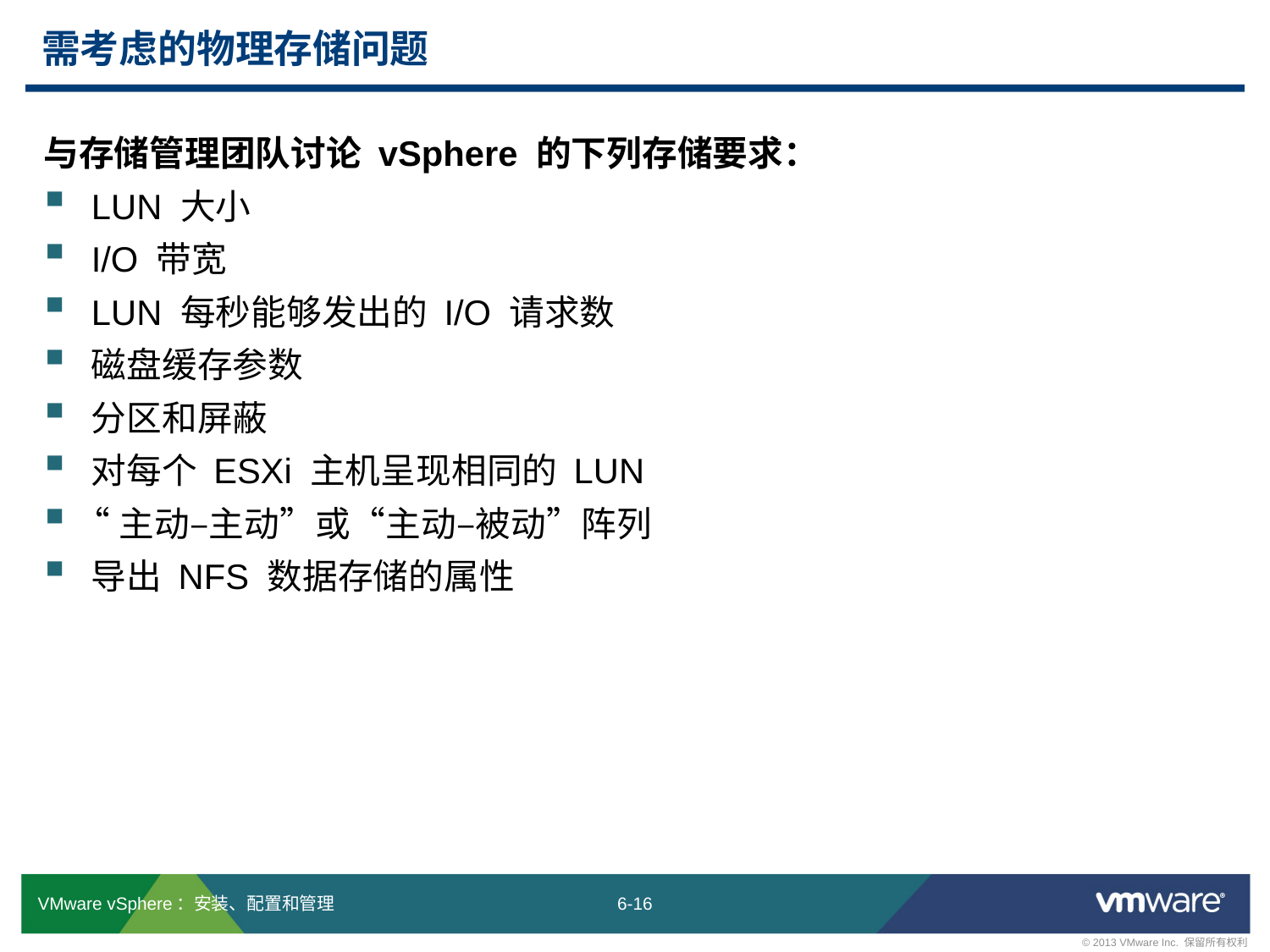

# 需考虑的物理存储问题
与存储管理团队讨论 vSphere 的下列存储要求：
LUN 大小
I/O 带宽
LUN 每秒能够发出的 I/O 请求数
磁盘缓存参数
分区和屏蔽
对每个 ESXi 主机呈现相同的 LUN
“主动–主动”或“主动–被动”阵列
导出 NFS 数据存储的属性